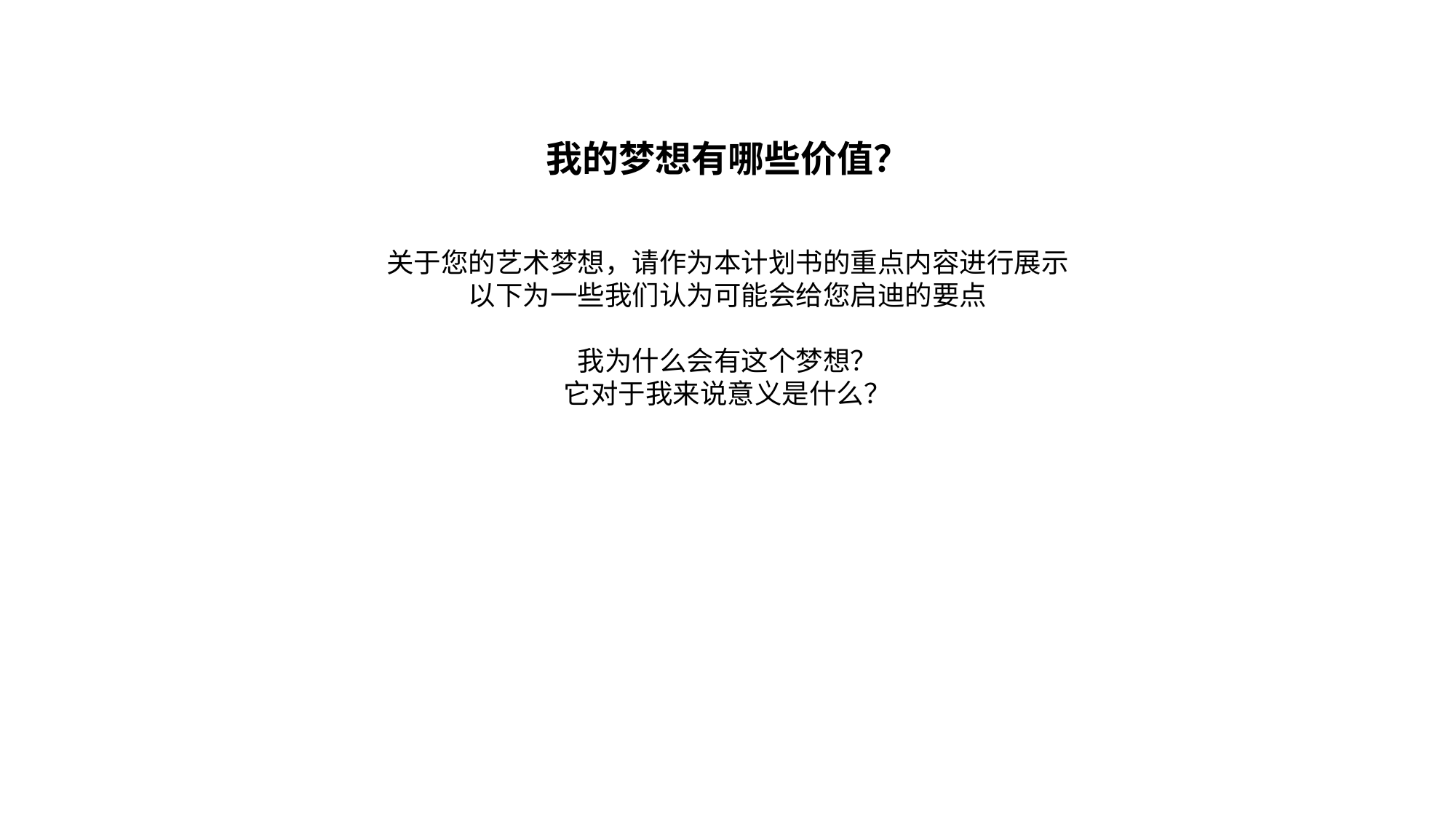

我的梦想有哪些价值？
关于您的艺术梦想，请作为本计划书的重点内容进行展示
以下为一些我们认为可能会给您启迪的要点

我为什么会有这个梦想？
它对于我来说意义是什么？